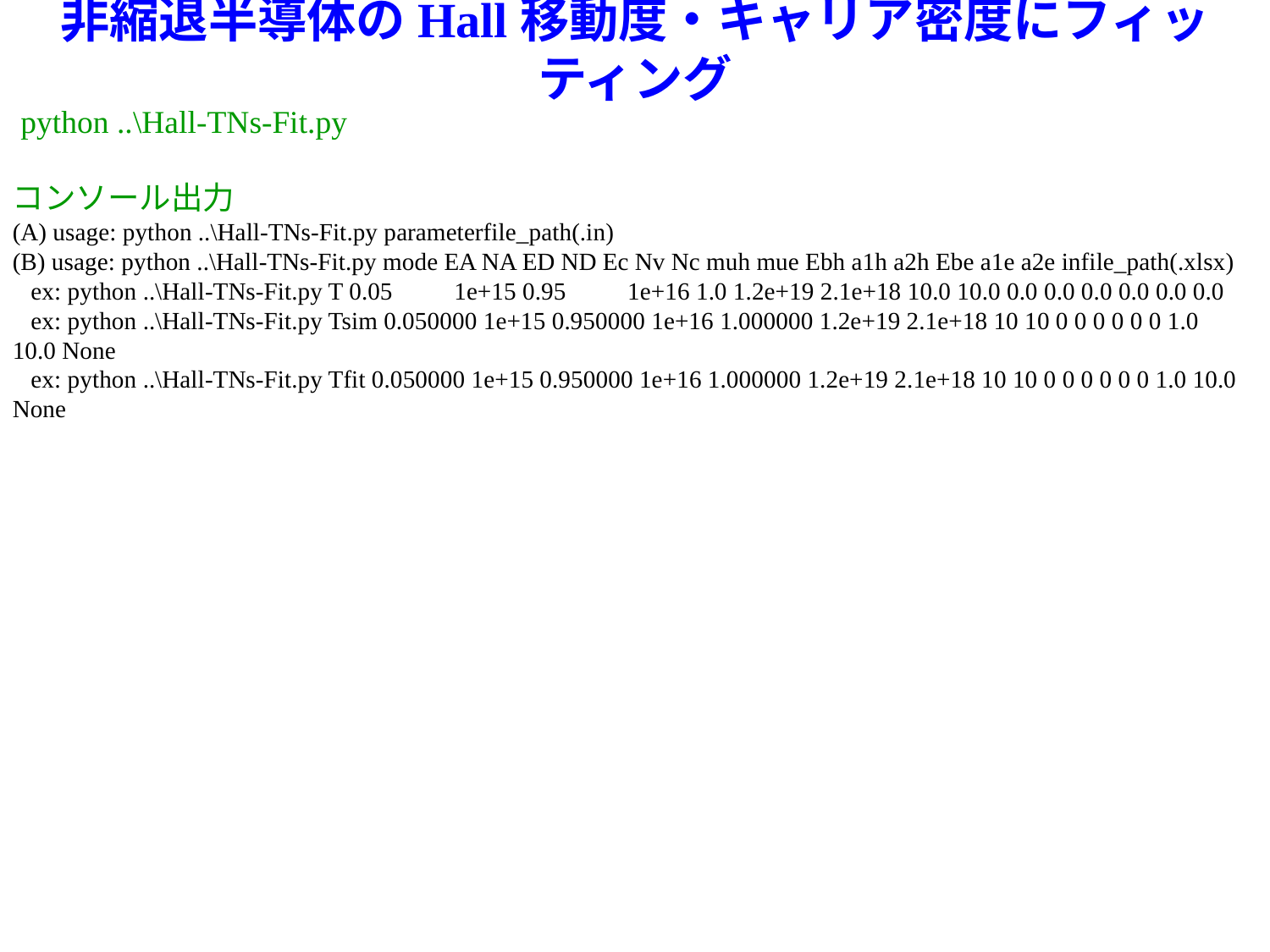

# 非縮退半導体のHall移動度・キャリア密度にフィッティング
 python ..\Hall-TNs-Fit.py

コンソール出力
(A) usage: python ..\Hall-TNs-Fit.py parameterfile_path(.in)
(B) usage: python ..\Hall-TNs-Fit.py mode EA NA ED ND Ec Nv Nc muh mue Ebh a1h a2h Ebe a1e a2e infile_path(.xlsx)
   ex: python ..\Hall-TNs-Fit.py T 0.05          1e+15 0.95          1e+16 1.0 1.2e+19 2.1e+18 10.0 10.0 0.0 0.0 0.0 0.0 0.0 0.0
   ex: python ..\Hall-TNs-Fit.py Tsim 0.050000 1e+15 0.950000 1e+16 1.000000 1.2e+19 2.1e+18 10 10 0 0 0 0 0 0 1.0 10.0 None
   ex: python ..\Hall-TNs-Fit.py Tfit 0.050000 1e+15 0.950000 1e+16 1.000000 1.2e+19 2.1e+18 10 10 0 0 0 0 0 0 1.0 10.0 None